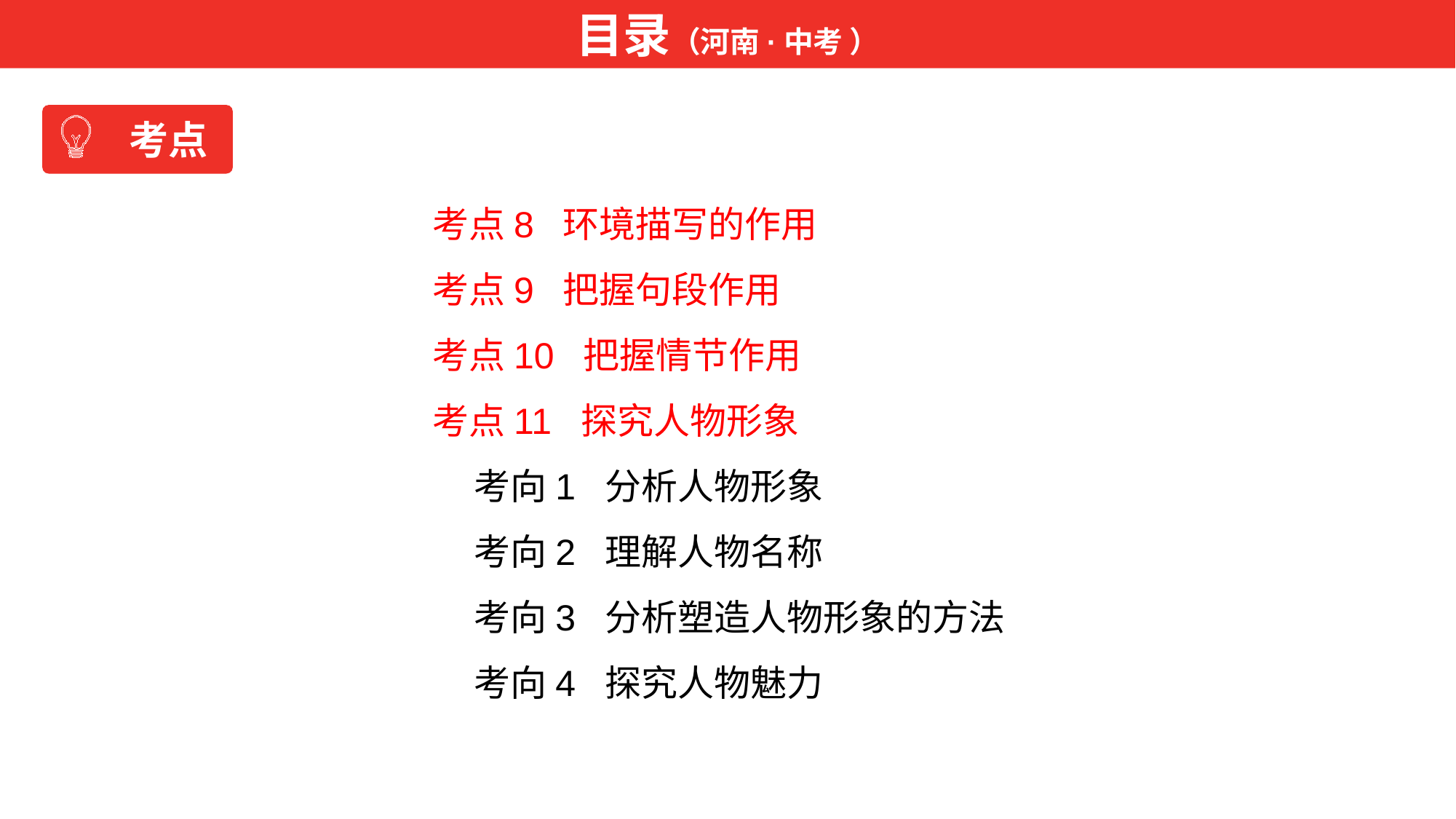

目录（河南·中考 ）
考点

考点8  环境描写的作用
考点9  把握句段作用
考点10  把握情节作用
考点11  探究人物形象
    考向1  分析人物形象
    考向2  理解人物名称
    考向3  分析塑造人物形象的方法
    考向4  探究人物魅力